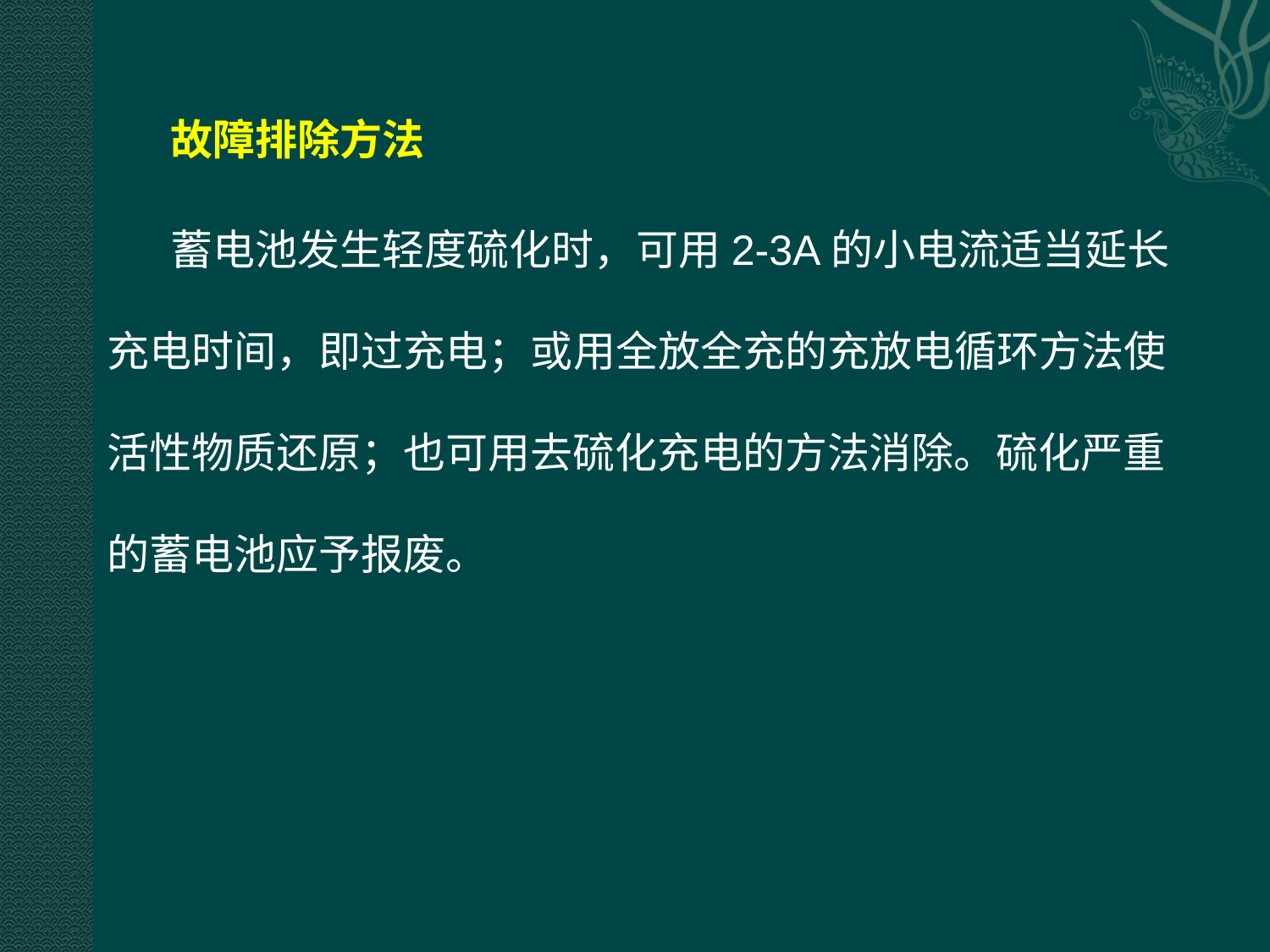

故障排除方法
蓄电池发生轻度硫化时，可用2-3A的小电流适当延长充电时间，即过充电；或用全放全充的充放电循环方法使活性物质还原；也可用去硫化充电的方法消除。硫化严重的蓄电池应予报废。